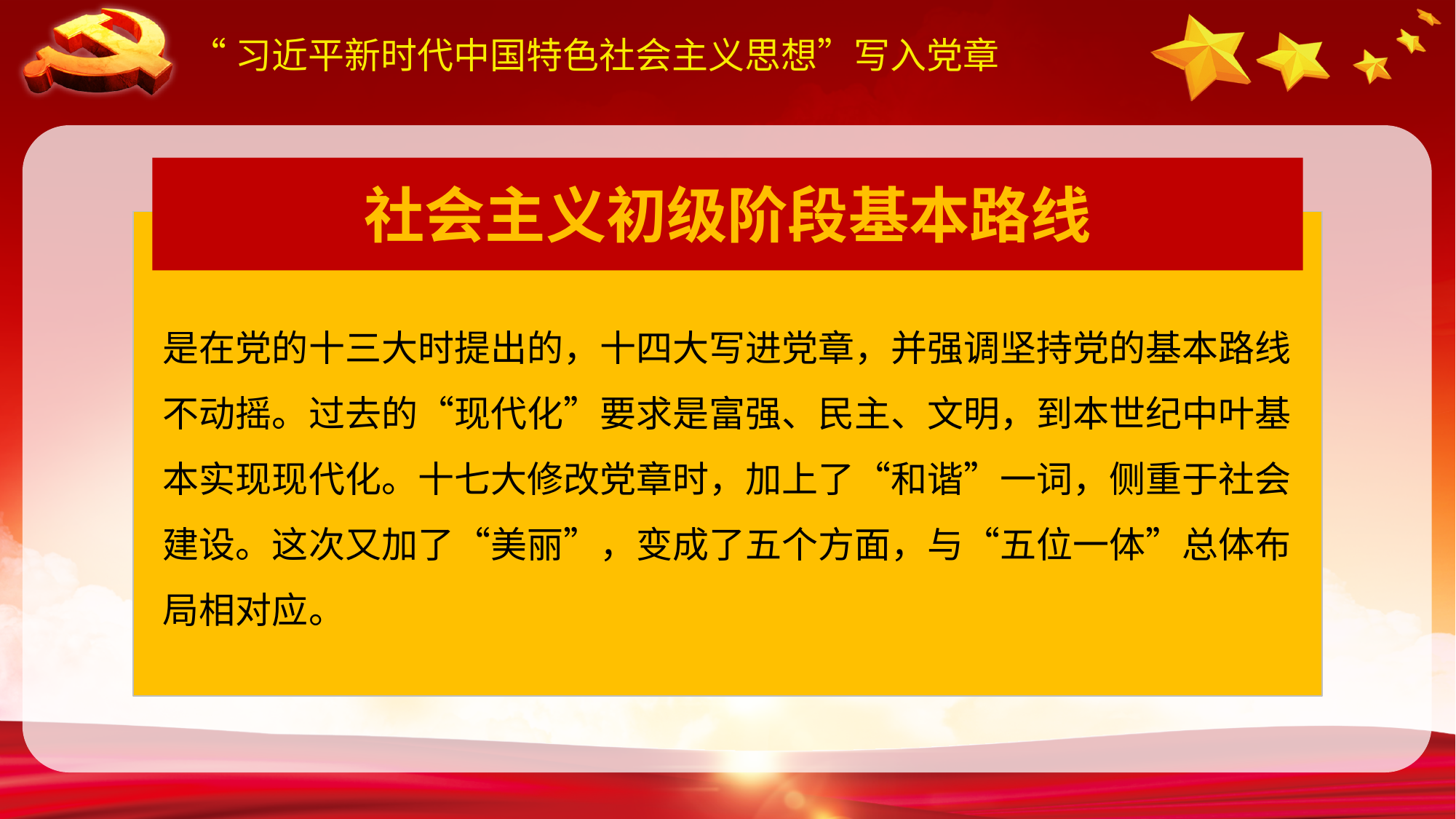

社会主义初级阶段基本路线

是在党的十三大时提出的，十四大写进党章，并强调坚持党的基本路线不动摇。过去的“现代化”要求是富强、民主、文明，到本世纪中叶基本实现现代化。十七大修改党章时，加上了“和谐”一词，侧重于社会建设。这次又加了“美丽”，变成了五个方面，与“五位一体”总体布局相对应。